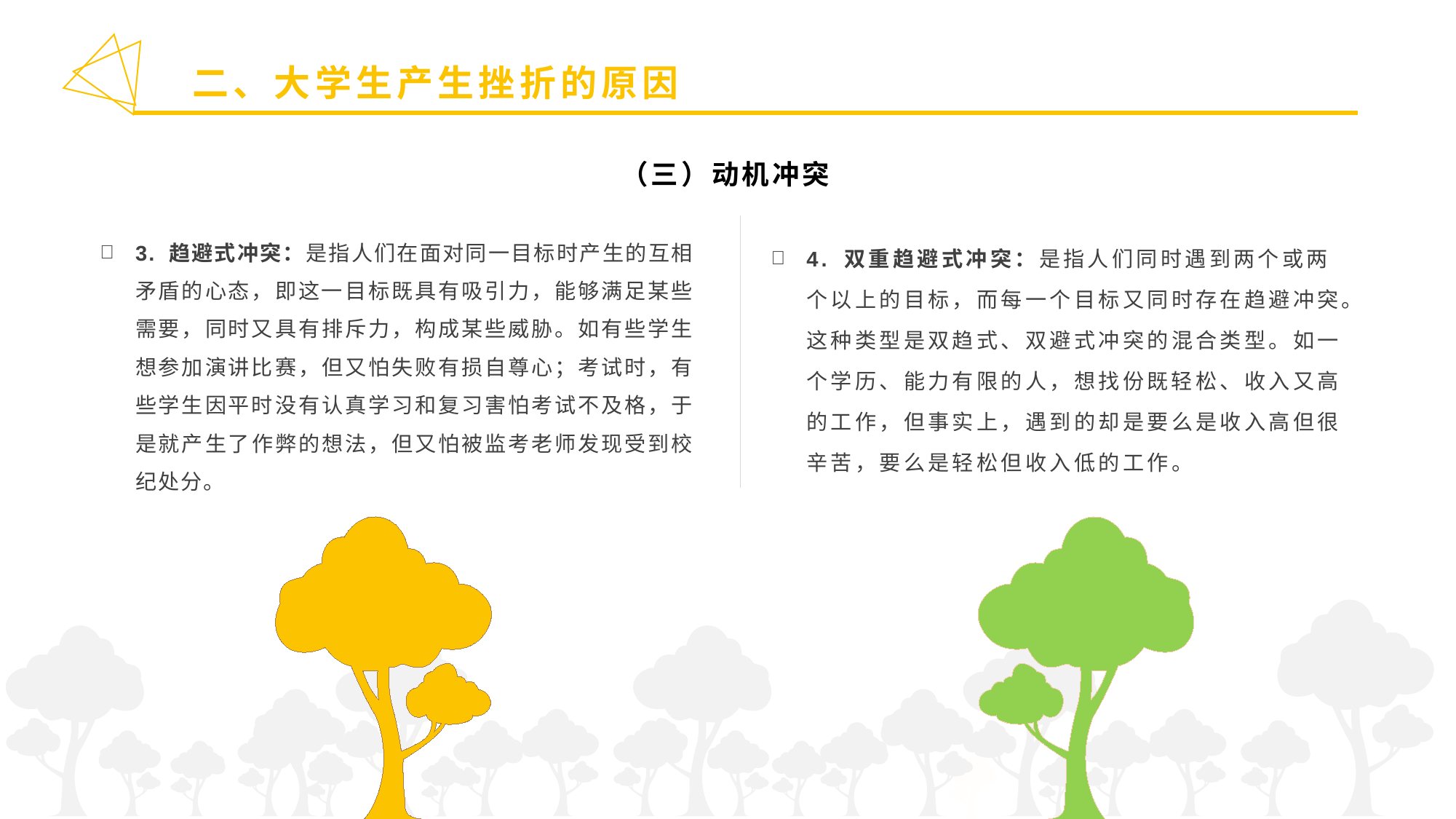

二、大学生产生挫折的原因
（三）动机冲突
3. 趋避式冲突：是指人们在面对同一目标时产生的互相矛盾的心态，即这一目标既具有吸引力，能够满足某些需要，同时又具有排斥力，构成某些威胁。如有些学生想参加演讲比赛，但又怕失败有损自尊心；考试时，有些学生因平时没有认真学习和复习害怕考试不及格，于是就产生了作弊的想法，但又怕被监考老师发现受到校纪处分。
4. 双重趋避式冲突：是指人们同时遇到两个或两个以上的目标，而每一个目标又同时存在趋避冲突。这种类型是双趋式、双避式冲突的混合类型。如一个学历、能力有限的人，想找份既轻松、收入又高的工作，但事实上，遇到的却是要么是收入高但很辛苦，要么是轻松但收入低的工作。